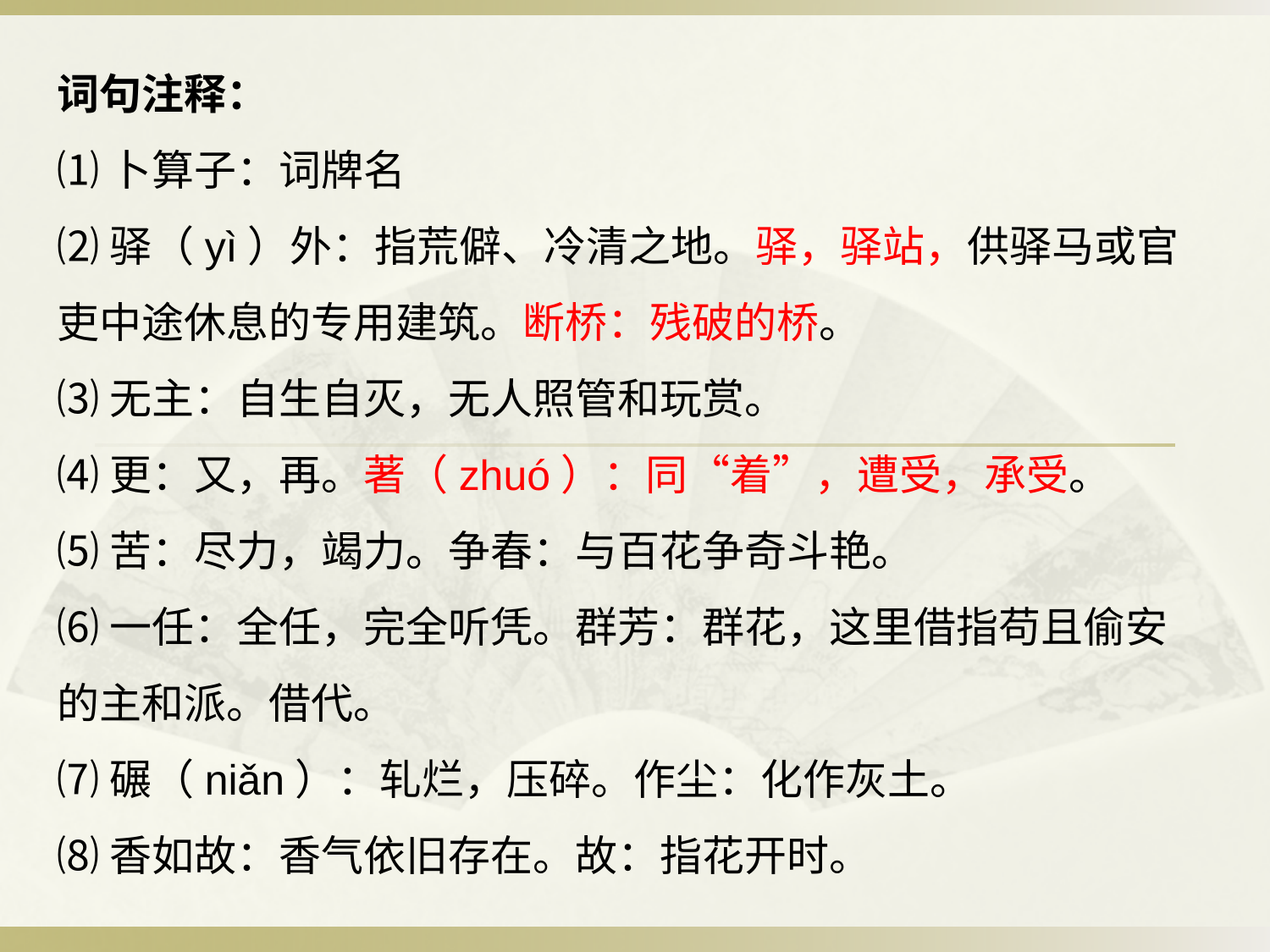

词句注释：
⑴卜算子：词牌名
⑵驿（yì）外：指荒僻、冷清之地。驿，驿站，供驿马或官吏中途休息的专用建筑。断桥：残破的桥。
⑶无主：自生自灭，无人照管和玩赏。
⑷更：又，再。著（zhuó）：同“着”，遭受，承受。
⑸苦：尽力，竭力。争春：与百花争奇斗艳。
⑹一任：全任，完全听凭。群芳：群花，这里借指苟且偷安的主和派。借代。
⑺碾（niǎn）：轧烂，压碎。作尘：化作灰土。
⑻香如故：香气依旧存在。故：指花开时。